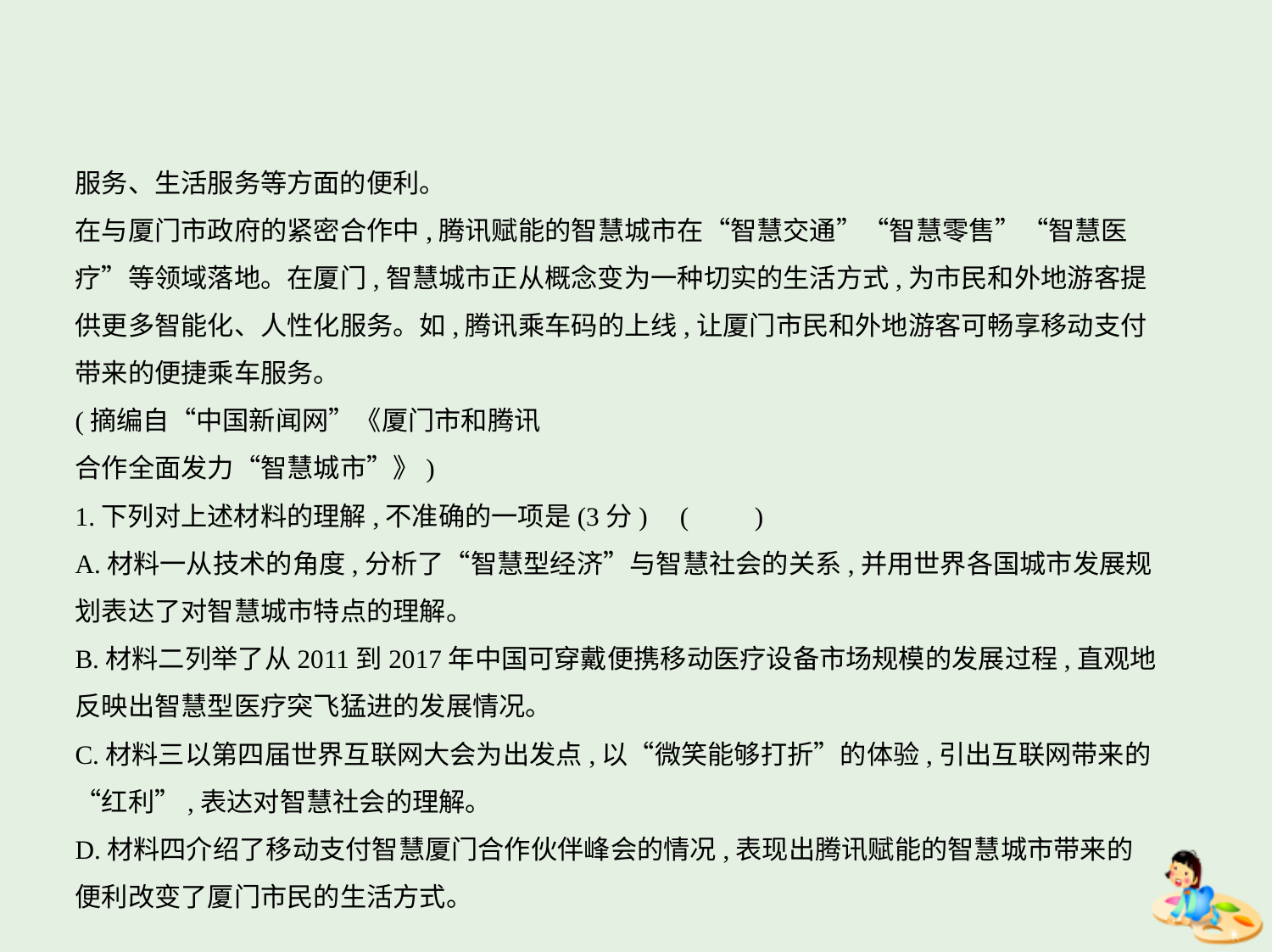

服务、生活服务等方面的便利。
在与厦门市政府的紧密合作中,腾讯赋能的智慧城市在“智慧交通”“智慧零售”“智慧医
疗”等领域落地。在厦门,智慧城市正从概念变为一种切实的生活方式,为市民和外地游客提
供更多智能化、人性化服务。如,腾讯乘车码的上线,让厦门市民和外地游客可畅享移动支付
带来的便捷乘车服务。
(摘编自“中国新闻网”《厦门市和腾讯
合作全面发力“智慧城市”》)
1.下列对上述材料的理解,不准确的一项是(3分) (　　)
A.材料一从技术的角度,分析了“智慧型经济”与智慧社会的关系,并用世界各国城市发展规
划表达了对智慧城市特点的理解。
B.材料二列举了从2011到2017年中国可穿戴便携移动医疗设备市场规模的发展过程,直观地
反映出智慧型医疗突飞猛进的发展情况。
C.材料三以第四届世界互联网大会为出发点,以“微笑能够打折”的体验,引出互联网带来的
“红利”,表达对智慧社会的理解。
D.材料四介绍了移动支付智慧厦门合作伙伴峰会的情况,表现出腾讯赋能的智慧城市带来的
便利改变了厦门市民的生活方式。